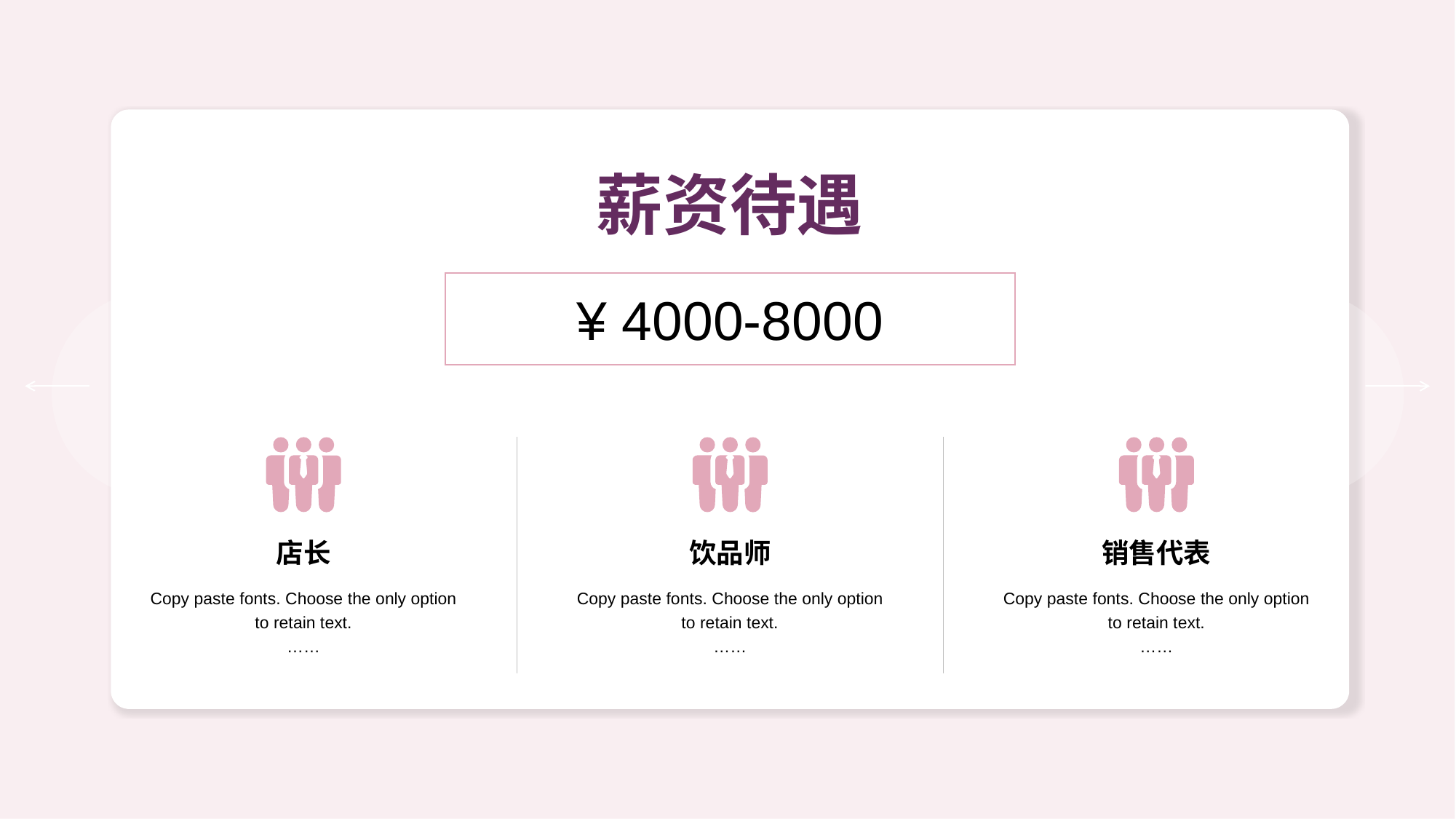

薪资待遇
¥ 4000-8000

店长
Copy paste fonts. Choose the only option to retain text.
……

饮品师
Copy paste fonts. Choose the only option to retain text.
……

销售代表
Copy paste fonts. Choose the only option to retain text.
……